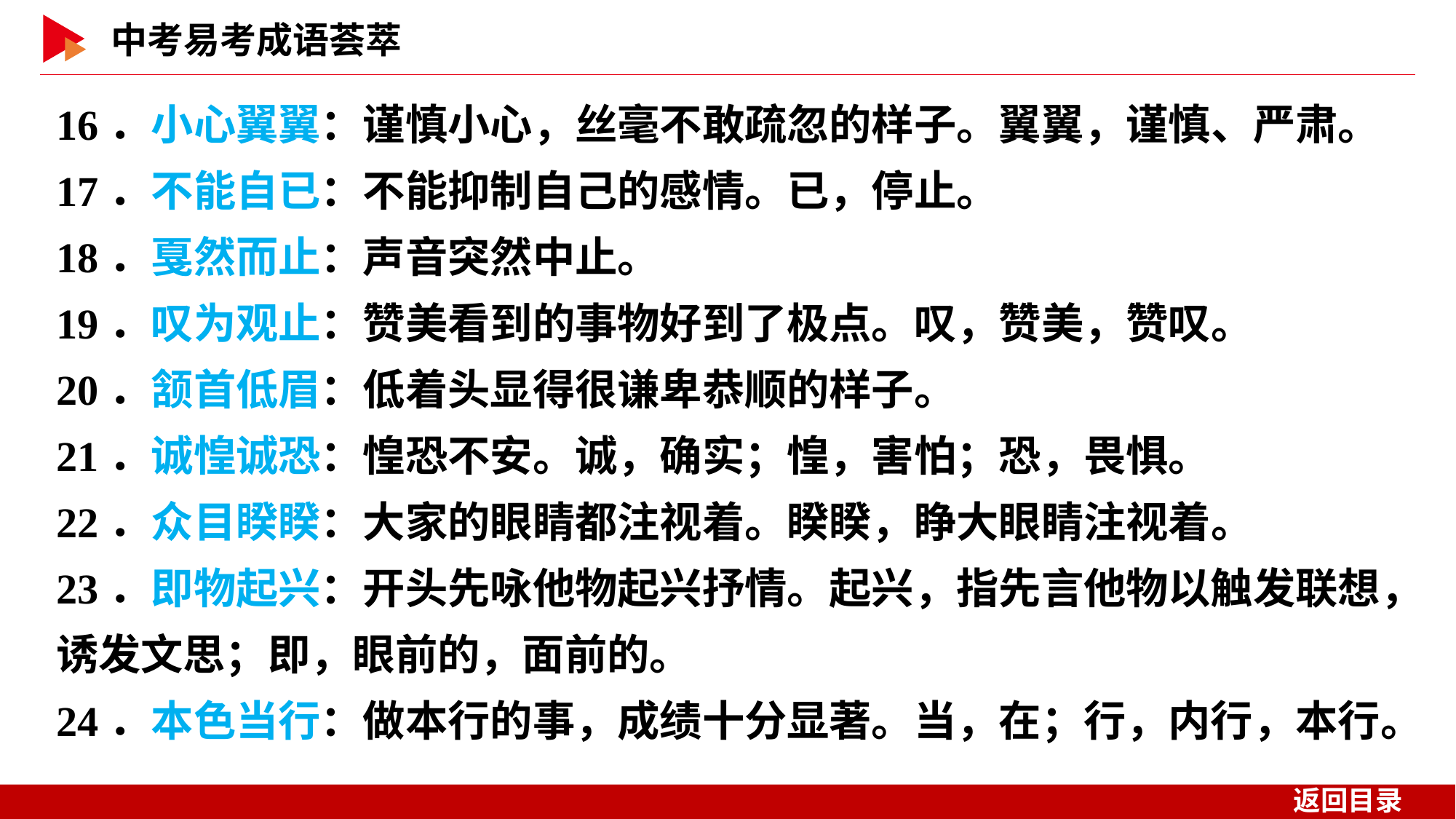

16．小心翼翼：谨慎小心，丝毫不敢疏忽的样子。翼翼，谨慎、严肃。
17．不能自已：不能抑制自己的感情。已，停止。
18．戛然而止：声音突然中止。
19．叹为观止：赞美看到的事物好到了极点。叹，赞美，赞叹。
20．颔首低眉：低着头显得很谦卑恭顺的样子。
21．诚惶诚恐：惶恐不安。诚，确实；惶，害怕；恐，畏惧。
22．众目睽睽：大家的眼睛都注视着。睽睽，睁大眼睛注视着。
23．即物起兴：开头先咏他物起兴抒情。起兴，指先言他物以触发联想，诱发文思；即，眼前的，面前的。
24．本色当行：做本行的事，成绩十分显著。当，在；行，内行，本行。